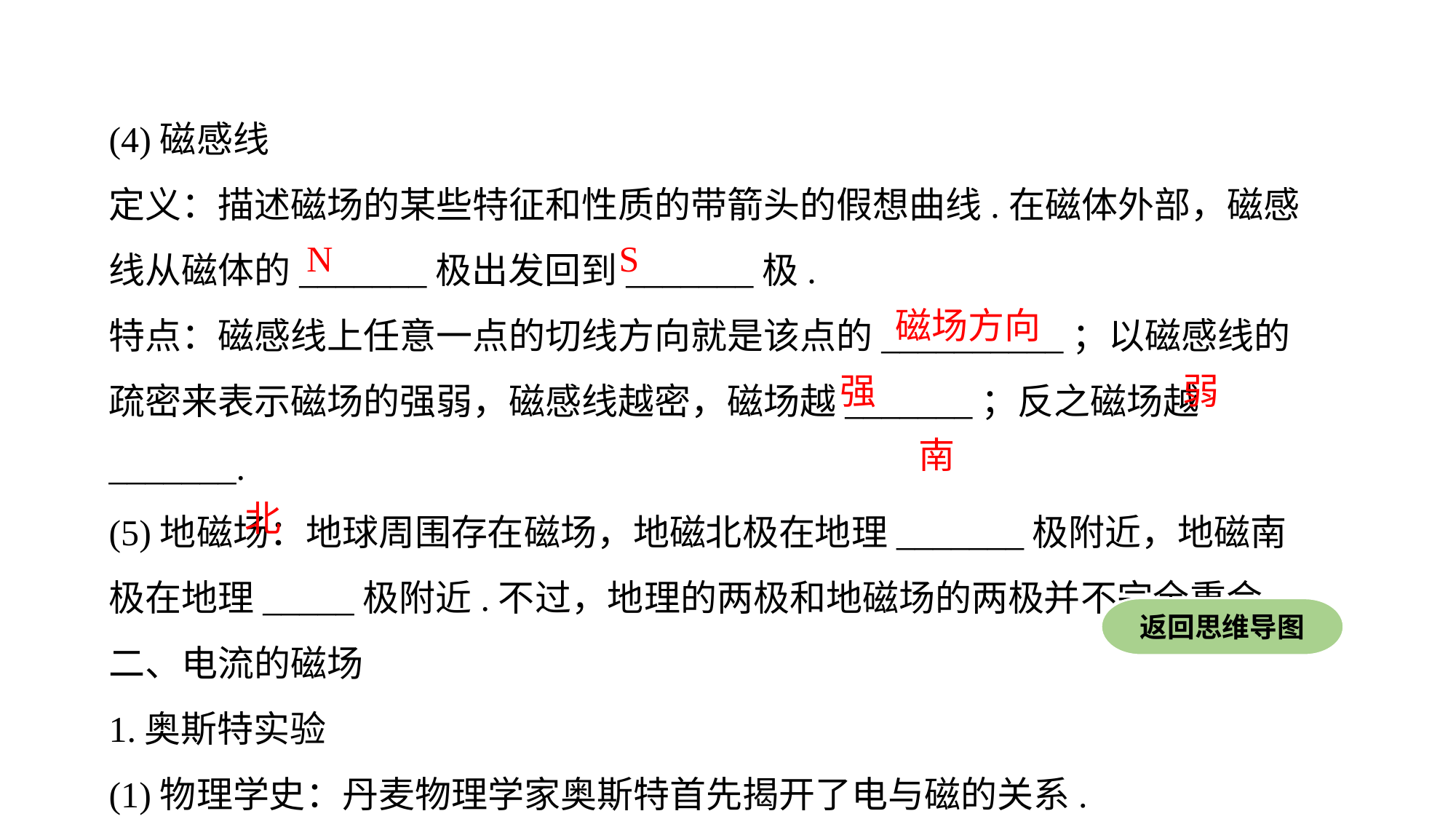

(4)磁感线
定义：描述磁场的某些特征和性质的带箭头的假想曲线.在磁体外部，磁感线从磁体的_______极出发回到_______极.
特点：磁感线上任意一点的切线方向就是该点的__________；以磁感线的疏密来表示磁场的强弱，磁感线越密，磁场越_______；反之磁场越_______.
(5)地磁场：地球周围存在磁场，地磁北极在地理_______极附近，地磁南极在地理_____极附近.不过，地理的两极和地磁场的两极并不完全重合.
二、电流的磁场
1.奥斯特实验
(1)物理学史：丹麦物理学家奥斯特首先揭开了电与磁的关系.
N
S
磁场方向
强
弱
南
北
返回思维导图